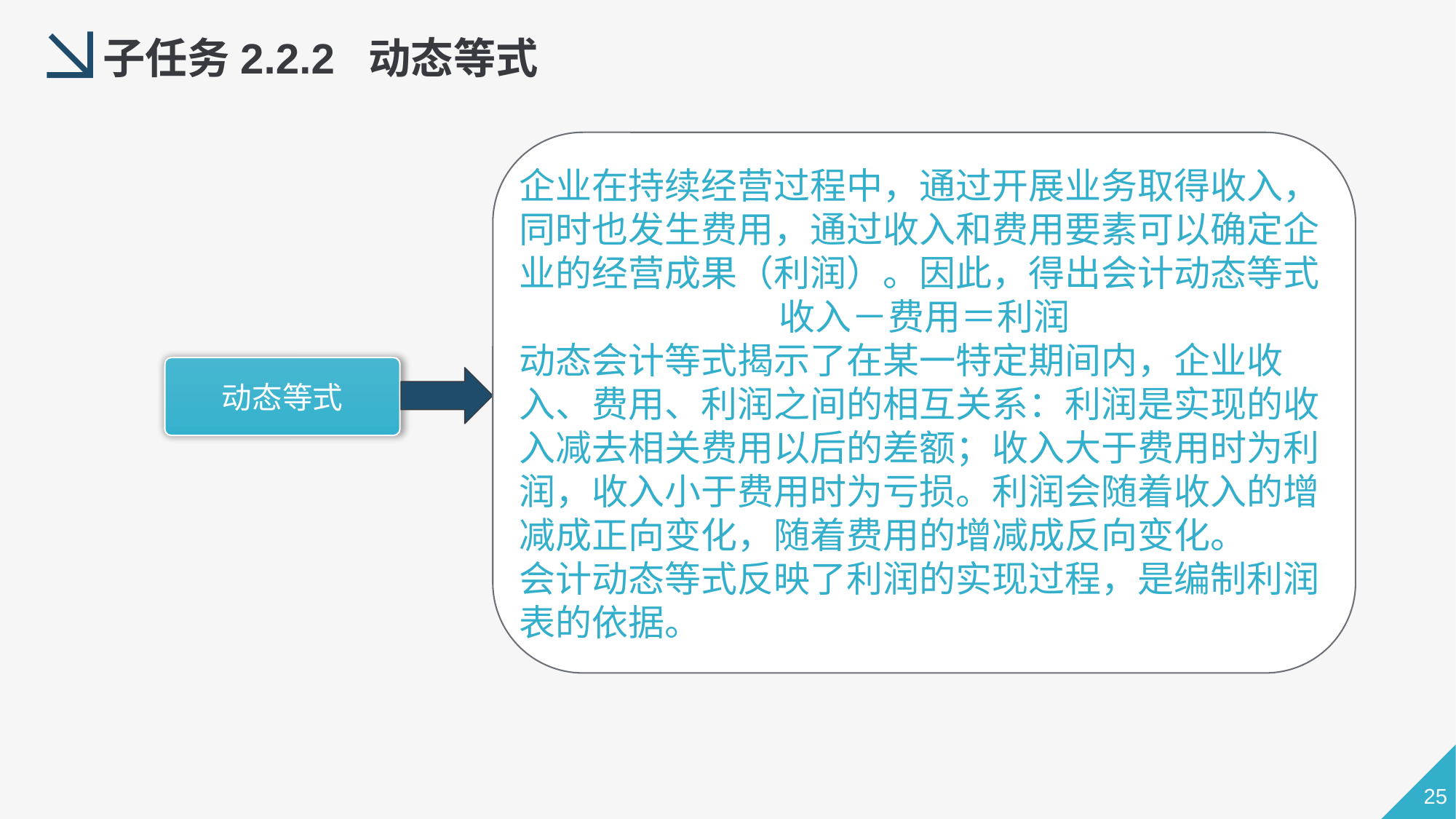

子任务2.2.2  动态等式

企业在持续经营过程中，通过开展业务取得收入，同时也发生费用，通过收入和费用要素可以确定企业的经营成果（利润）。因此，得出会计动态等式
收入－费用＝利润
动态会计等式揭示了在某一特定期间内，企业收入、费用、利润之间的相互关系：利润是实现的收入减去相关费用以后的差额；收入大于费用时为利润，收入小于费用时为亏损。利润会随着收入的增减成正向变化，随着费用的增减成反向变化。
会计动态等式反映了利润的实现过程，是编制利润表的依据。

动态等式